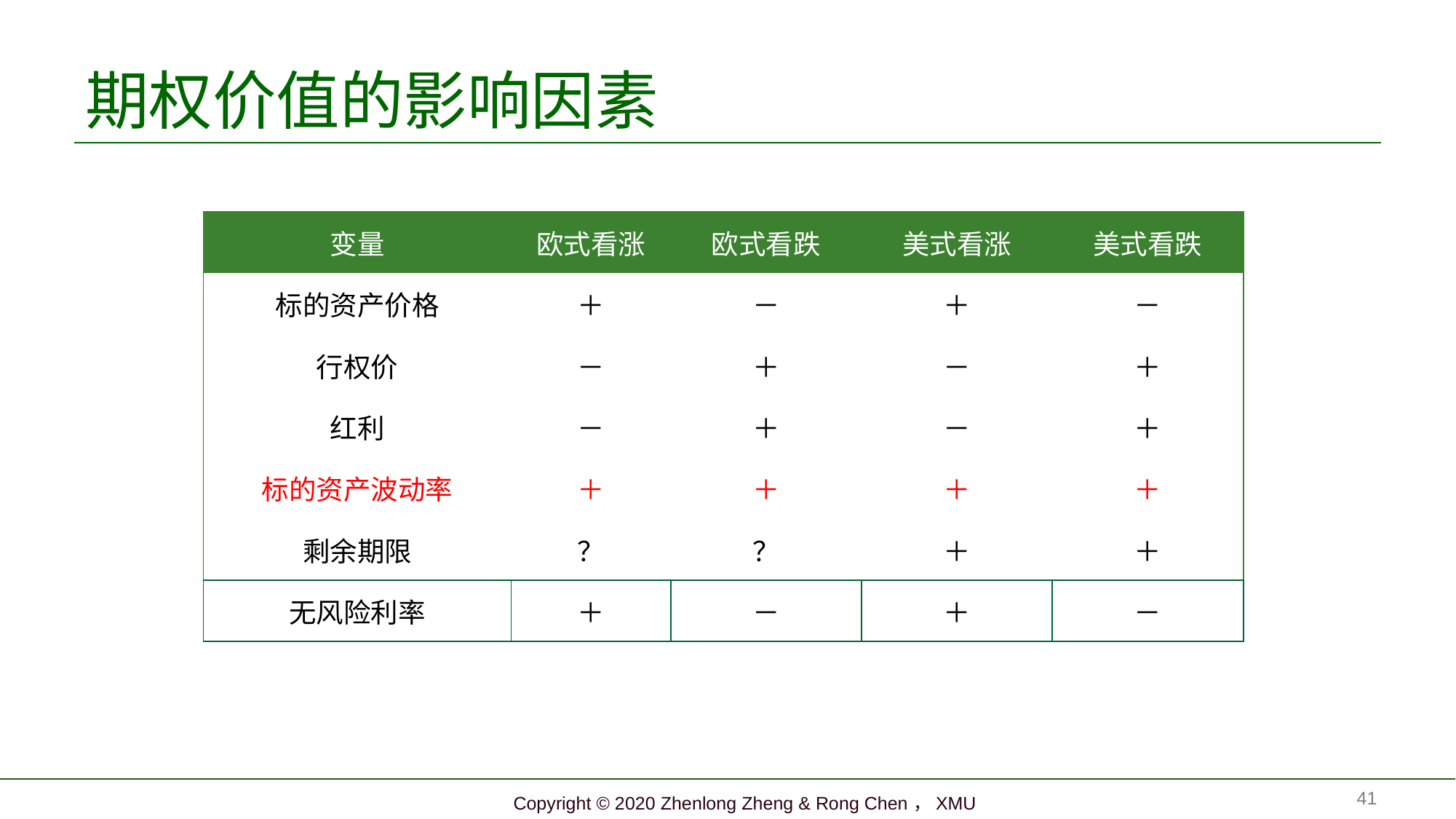

# 期权价值的影响因素
| 变量 | 欧式看涨 | 欧式看跌 | 美式看涨 | 美式看跌 |
| --- | --- | --- | --- | --- |
| 标的资产价格 | ＋ | － | ＋ | － |
| 行权价 | － | ＋ | － | ＋ |
| 红利 | － | ＋ | － | ＋ |
| 标的资产波动率 | ＋ | ＋ | ＋ | ＋ |
| 剩余期限 | ？ | ？ | ＋ | ＋ |
| 无风险利率 | ＋ | － | ＋ | － |
41